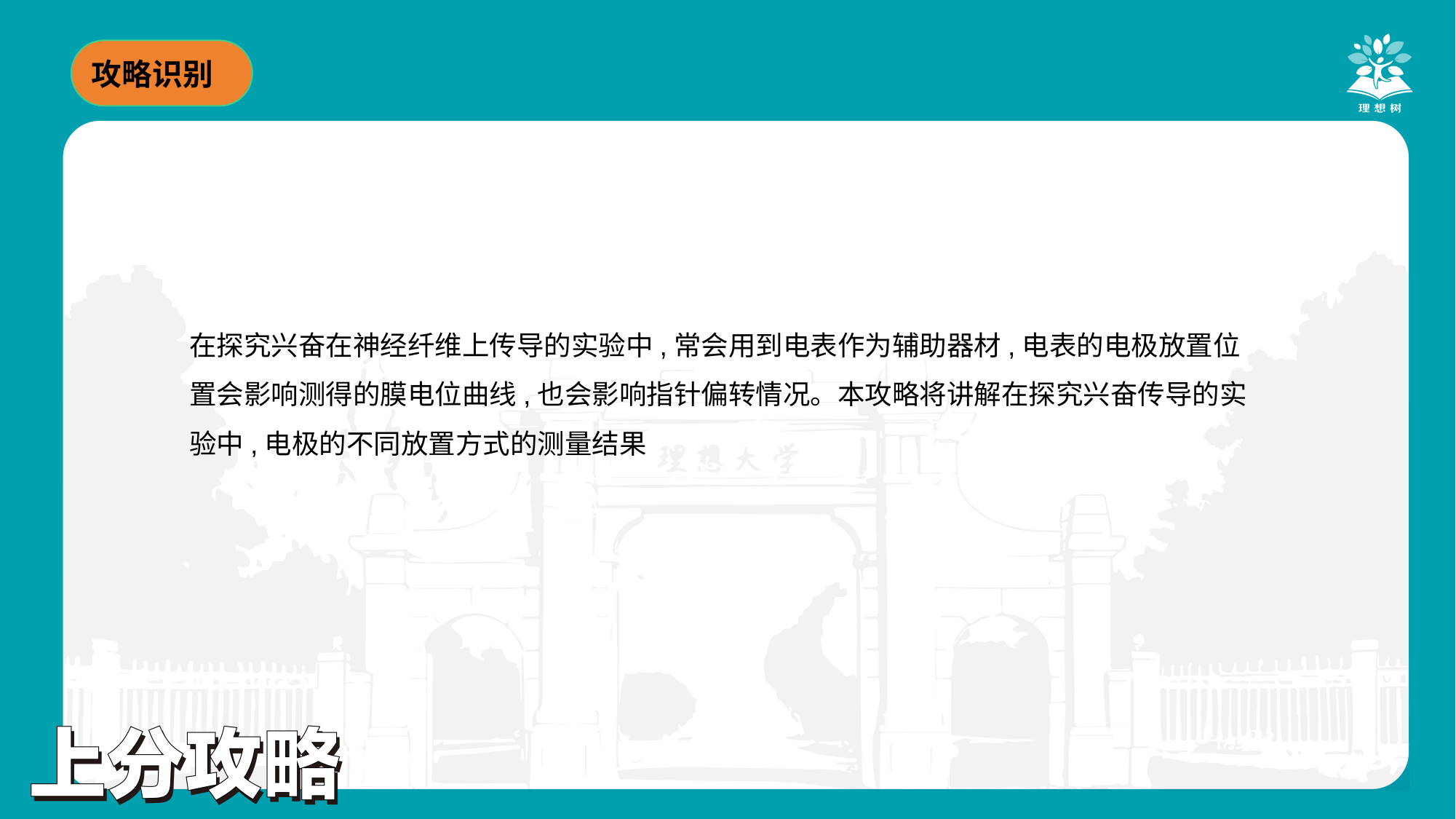

攻略识别
在探究兴奋在神经纤维上传导的实验中,常会用到电表作为辅助器材,电表的电极放置位置会影响测得的膜电位曲线,也会影响指针偏转情况。本攻略将讲解在探究兴奋传导的实验中,电极的不同放置方式的测量结果